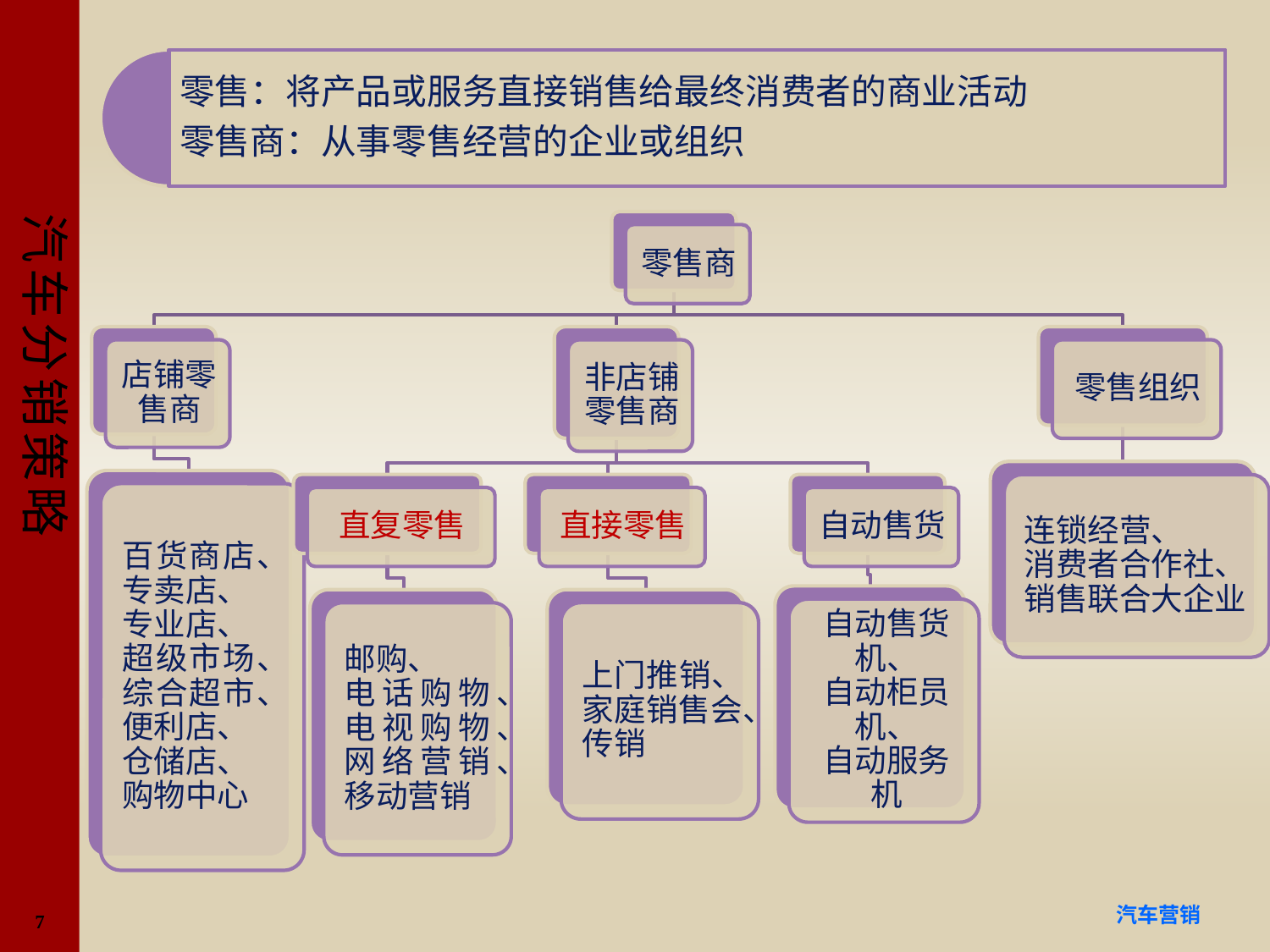

零售：将产品或服务直接销售给最终消费者的商业活动
零售商：从事零售经营的企业或组织
#
零售商
店铺零售商
百货商店、专卖店、
专业店、
超级市场、综合超市、便利店、
仓储店、
购物中心
非店铺零售商
直复零售
邮购、
电话购物、电视购物、网络营销、移动营销
直接零售
上门推销、家庭销售会、传销
自动售货
自动售货机、
自动柜员机、
自动服务机
零售组织
连锁经营、
消费者合作社、
销售联合大企业
7